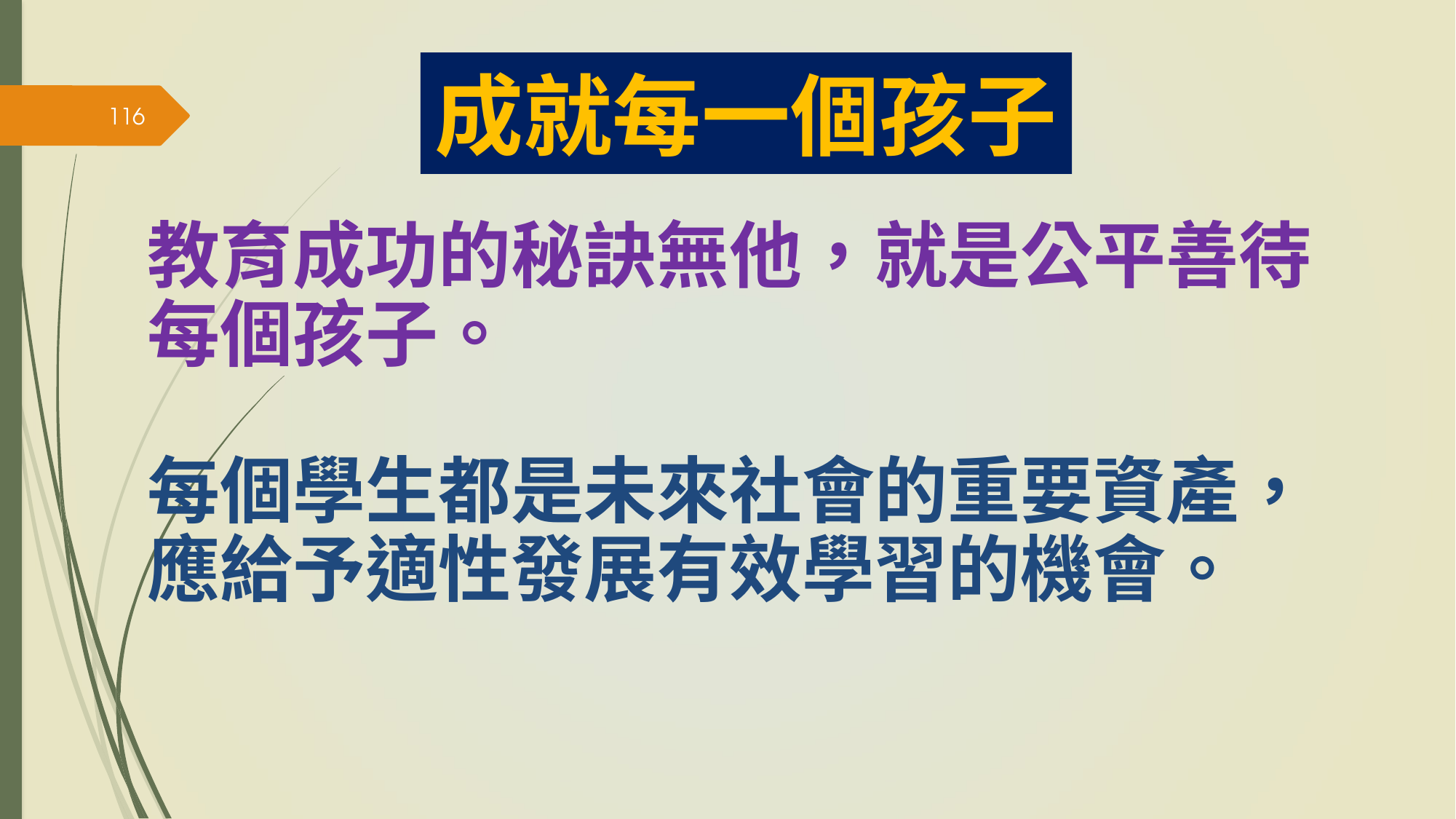

成就每一個孩子
116
教育成功的秘訣無他，就是公平善待每個孩子。

每個學生都是未來社會的重要資產，應給予適性發展有效學習的機會。

116
116